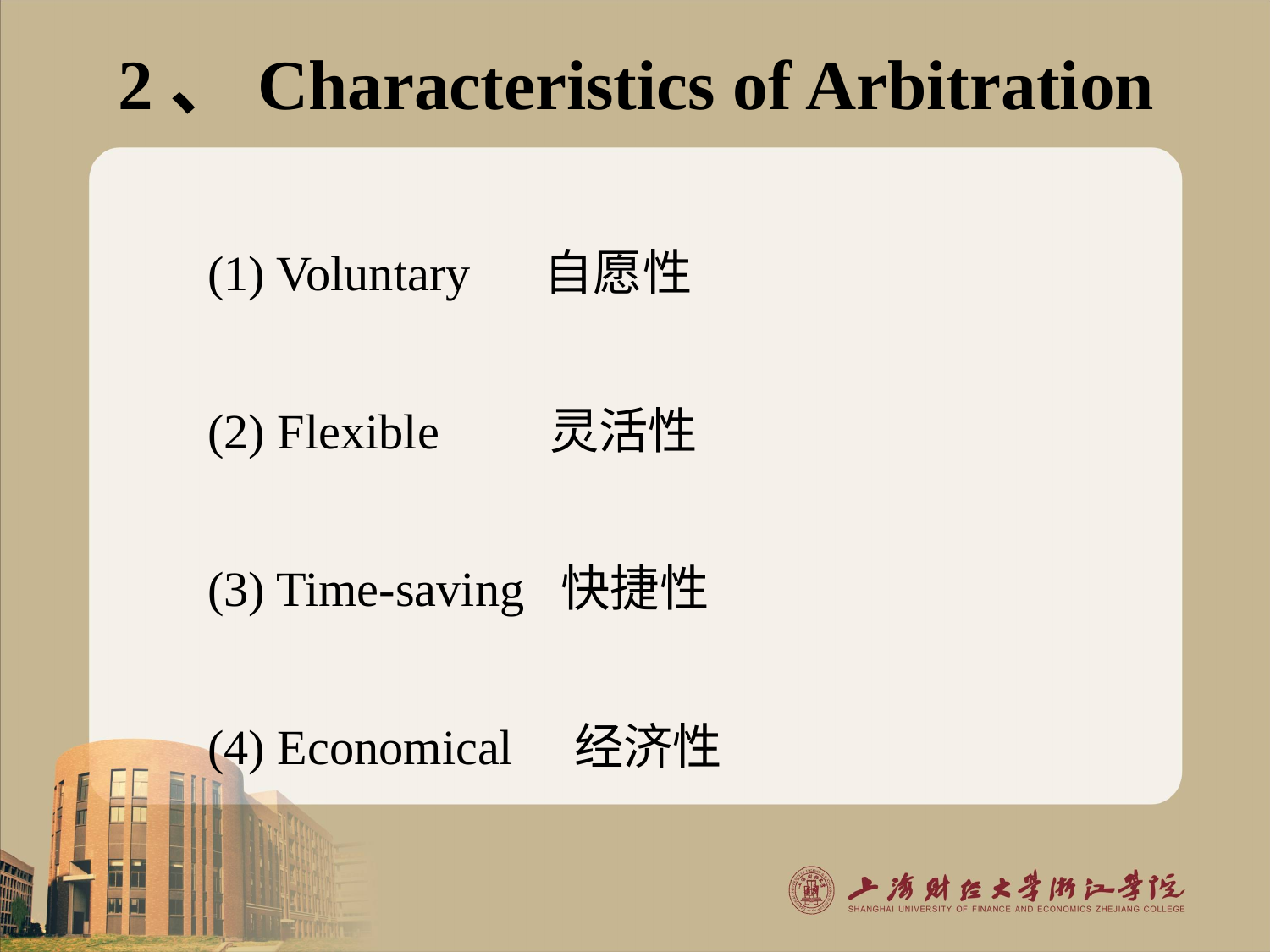

# 2、Characteristics of Arbitration
(1) Voluntary     自愿性
(2) Flexible        灵活性
(3) Time-saving  快捷性
(4) Economical    经济性